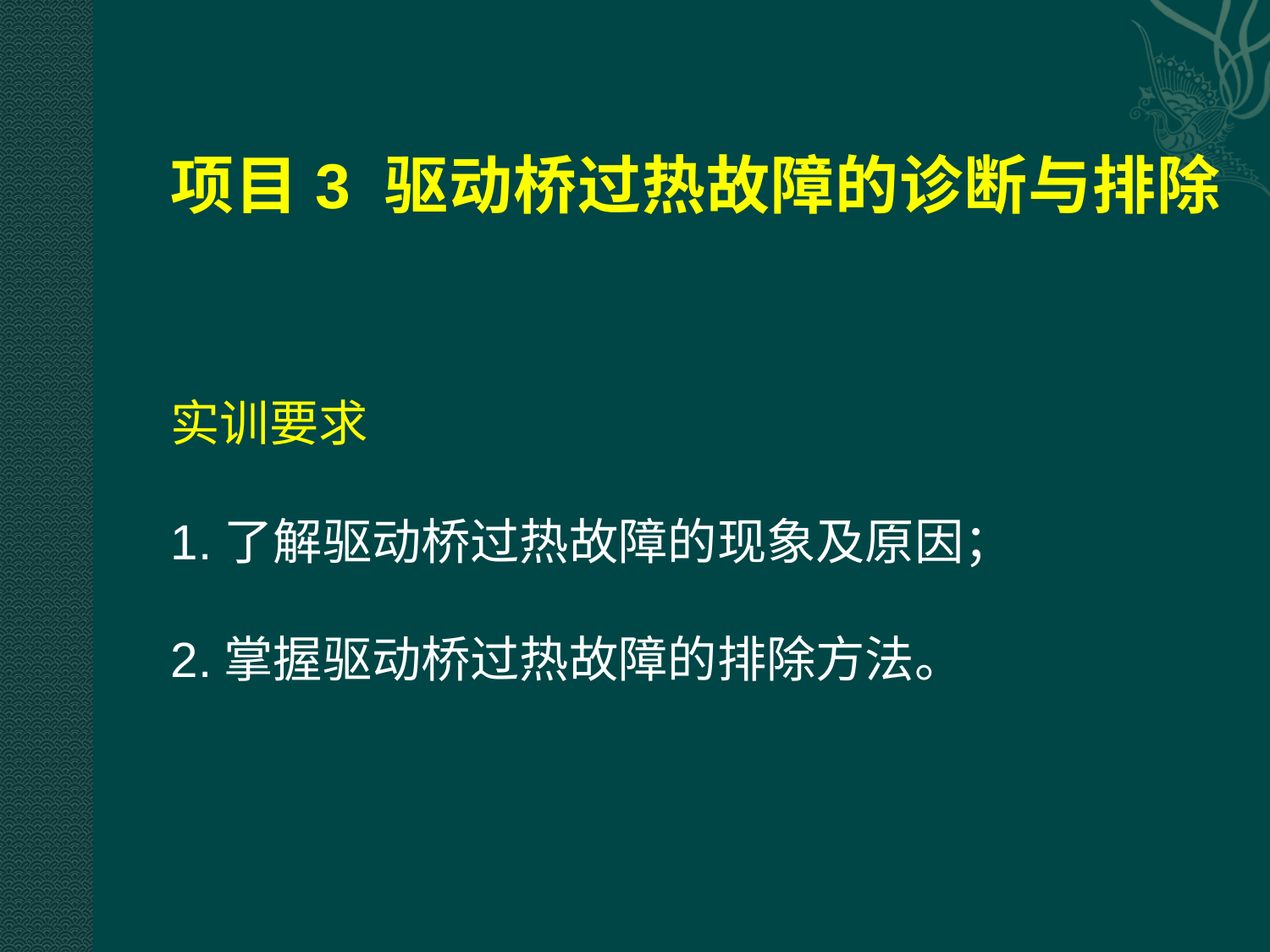

# 项目3 驱动桥过热故障的诊断与排除
实训要求
1.了解驱动桥过热故障的现象及原因；
2.掌握驱动桥过热故障的排除方法。